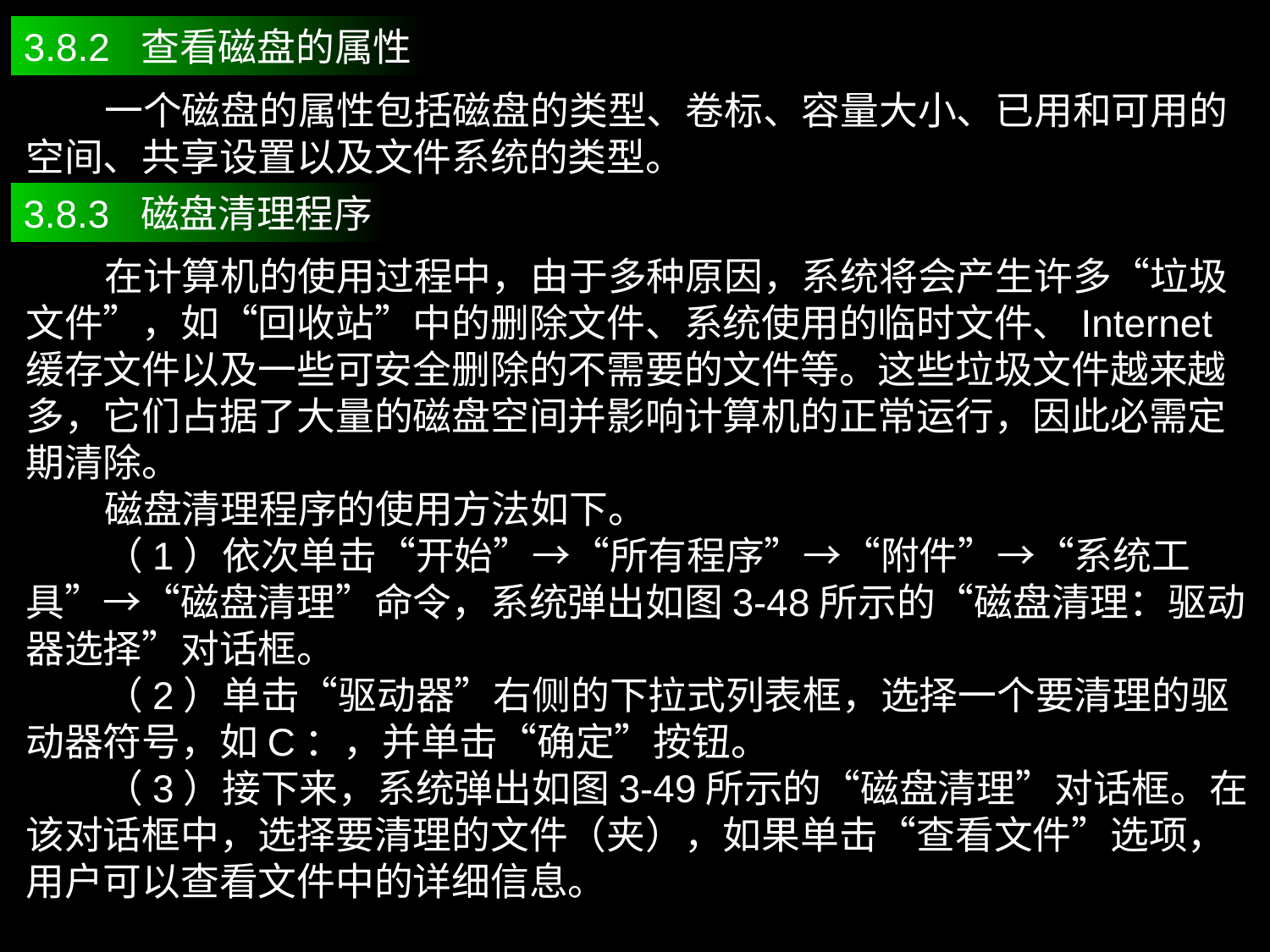

3.8.2  查看磁盘的属性
        一个磁盘的属性包括磁盘的类型、卷标、容量大小、已用和可用的空间、共享设置以及文件系统的类型。
3.8.3  磁盘清理程序
        在计算机的使用过程中，由于多种原因，系统将会产生许多“垃圾文件”，如“回收站”中的删除文件、系统使用的临时文件、Internet缓存文件以及一些可安全删除的不需要的文件等。这些垃圾文件越来越多，它们占据了大量的磁盘空间并影响计算机的正常运行，因此必需定期清除。
        磁盘清理程序的使用方法如下。
        （1）依次单击“开始”→“所有程序”→“附件”→“系统工具”→“磁盘清理”命令，系统弹出如图3-48所示的“磁盘清理：驱动器选择”对话框。
        （2）单击“驱动器”右侧的下拉式列表框，选择一个要清理的驱动器符号，如C：，并单击“确定”按钮。
        （3）接下来，系统弹出如图3-49所示的“磁盘清理”对话框。在该对话框中，选择要清理的文件（夹），如果单击“查看文件”选项，用户可以查看文件中的详细信息。